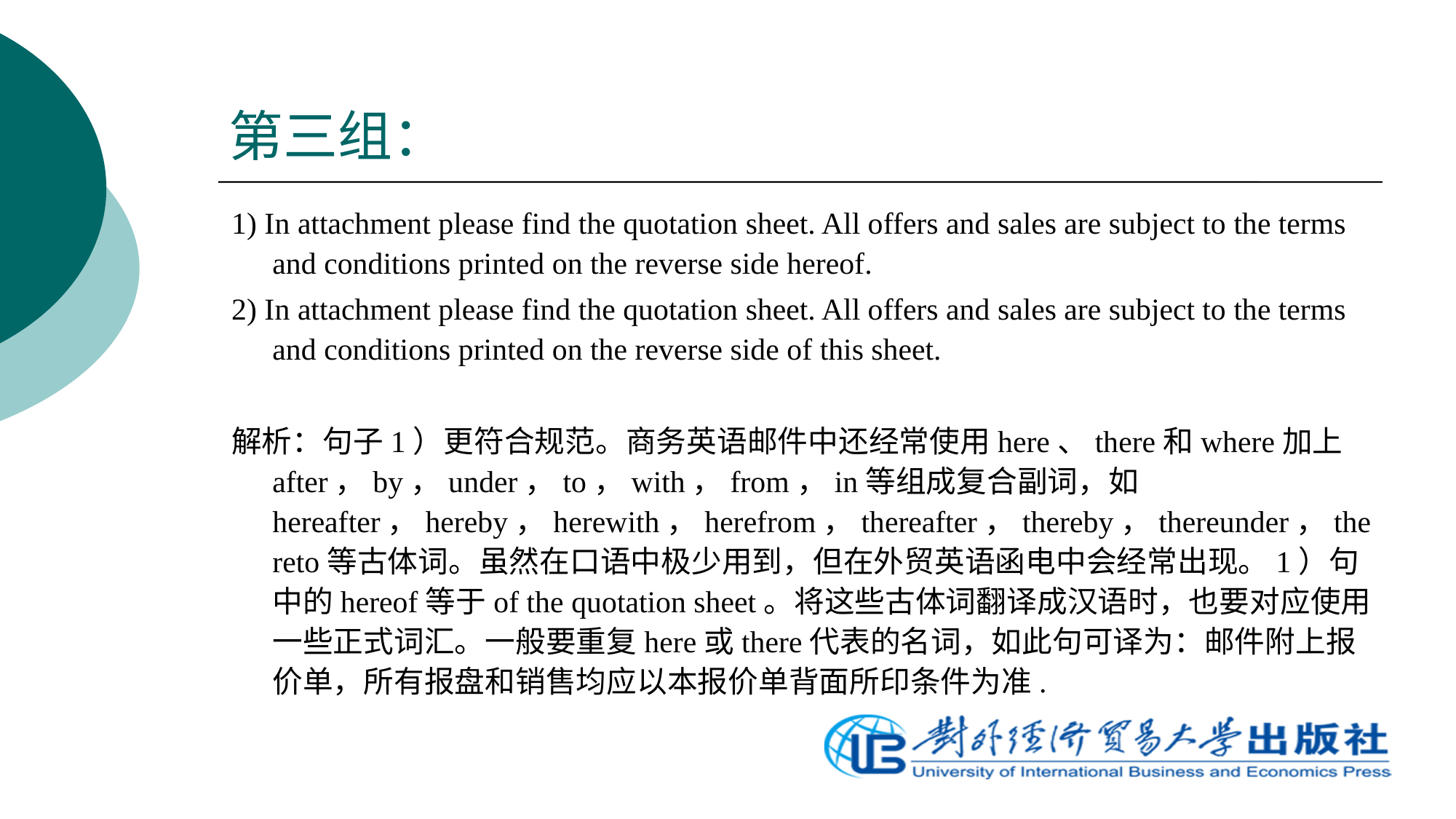

# 第三组：
1) In attachment please find the quotation sheet. All offers and sales are subject to the terms and conditions printed on the reverse side hereof.
2) In attachment please find the quotation sheet. All offers and sales are subject to the terms and conditions printed on the reverse side of this sheet.

解析：句子1）更符合规范。商务英语邮件中还经常使用here、there和where加上after，by，under，to，with，from，in等组成复合副词，如hereafter，hereby，herewith，herefrom，thereafter，thereby，thereunder，thereto等古体词。虽然在口语中极少用到，但在外贸英语函电中会经常出现。1）句中的hereof等于of the quotation sheet。将这些古体词翻译成汉语时，也要对应使用一些正式词汇。一般要重复here或there代表的名词，如此句可译为：邮件附上报价单，所有报盘和销售均应以本报价单背面所印条件为准.